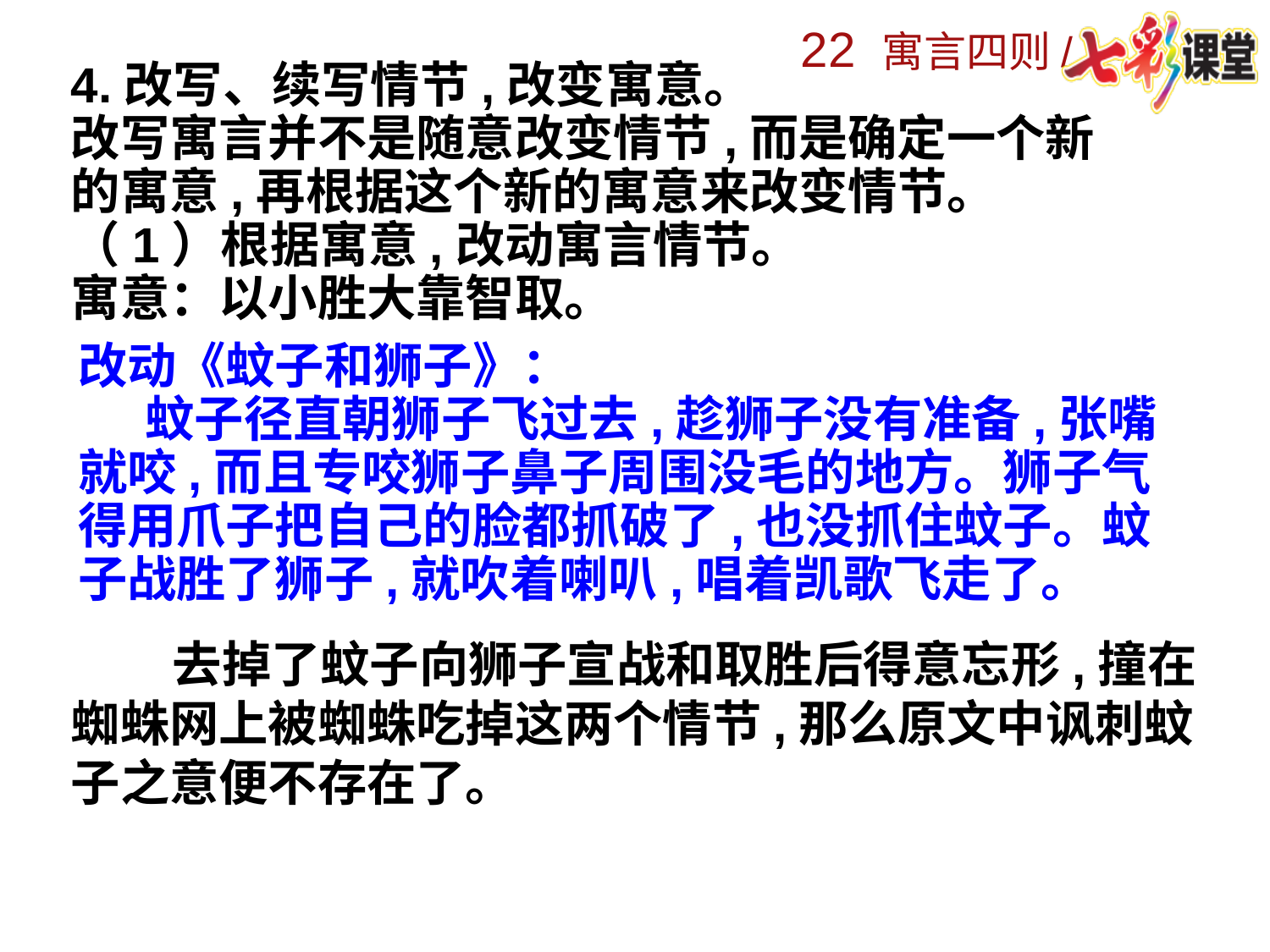

4.改写、续写情节,改变寓意。
改写寓言并不是随意改变情节,而是确定一个新的寓意,再根据这个新的寓意来改变情节。
（1）根据寓意,改动寓言情节。
寓意：以小胜大靠智取。
改动《蚊子和狮子》：                                                             蚊子径直朝狮子飞过去,趁狮子没有准备,张嘴就咬,而且专咬狮子鼻子周围没毛的地方。狮子气得用爪子把自己的脸都抓破了,也没抓住蚊子。蚊子战胜了狮子,就吹着喇叭,唱着凯歌飞走了。
        去掉了蚊子向狮子宣战和取胜后得意忘形,撞在蜘蛛网上被蜘蛛吃掉这两个情节,那么原文中讽刺蚊子之意便不存在了。